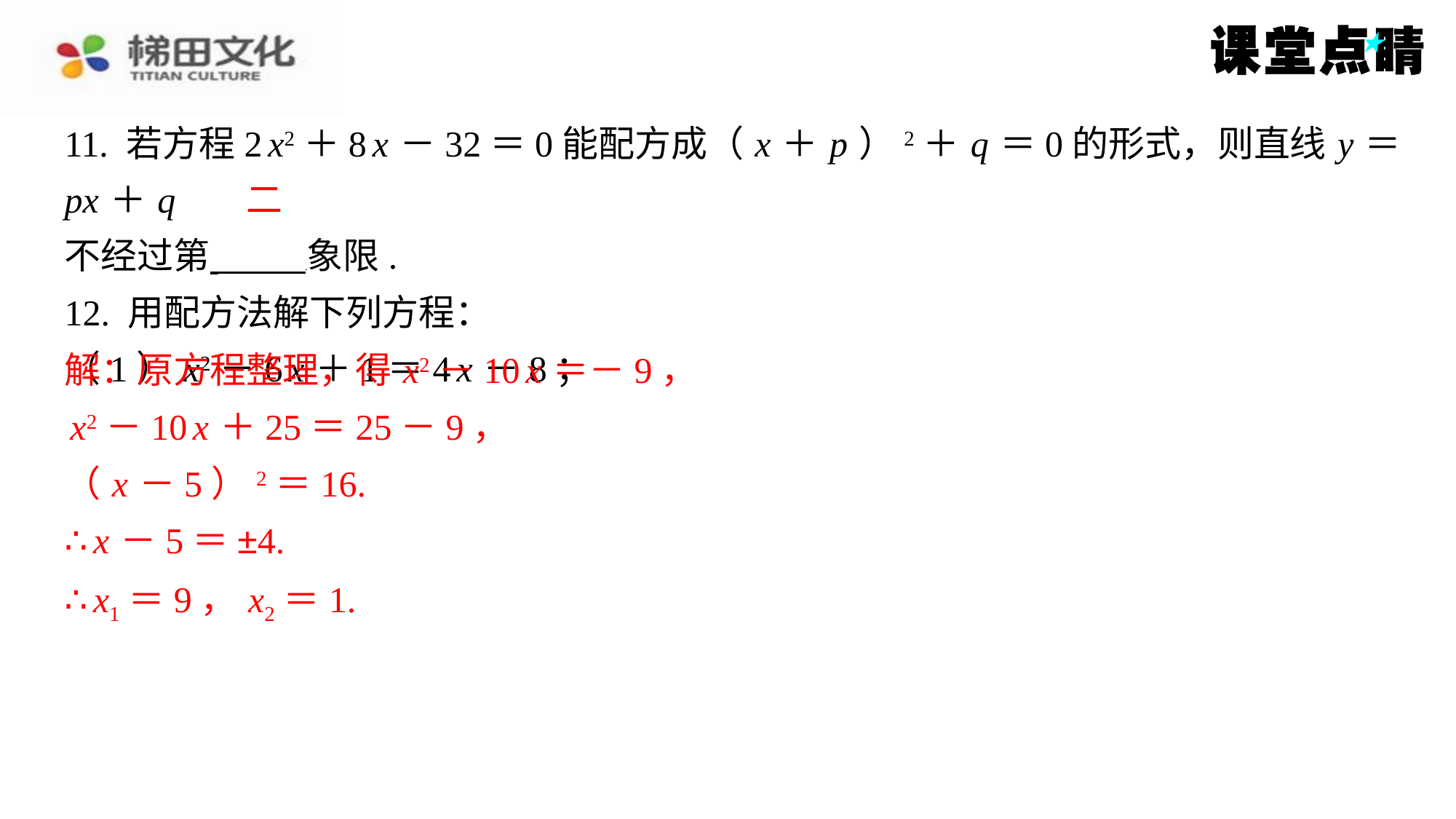

11. 若方程2 x2＋8 x －32＝0能配方成（ x ＋ p ）2＋ q ＝0的形式，则直线 y ＝ px ＋ q
不经过第               象限.
12. 用配方法解下列方程：
（1） x2－6 x ＋1＝4 x －8；
解：原方程整理，得 x2－10 x ＝－9，
 x2－10 x ＋25＝25－9，
（ x －5）2＝16.
∴ x －5＝±4.
∴ x1＝9， x2＝1.
二
解：原方程整理，得 x2－10 x ＝－9，
x2－10 x ＋25＝25－9，
（ x －5）2＝16.
∴ x －5＝±4.
∴ x1＝9， x2＝1.